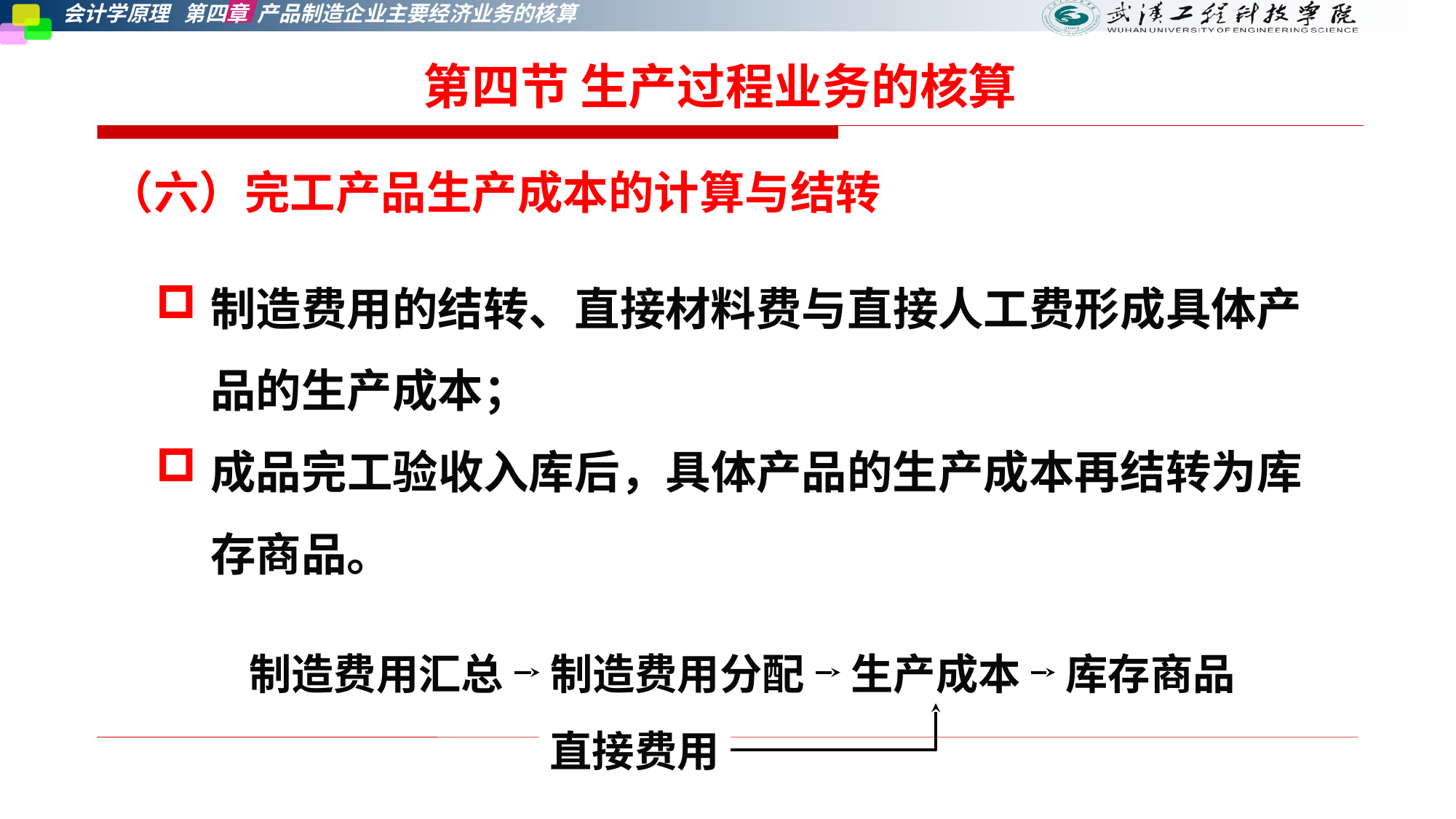

第四节 生产过程业务的核算
（六）完工产品生产成本的计算与结转
制造费用的结转、直接材料费与直接人工费形成具体产品的生产成本；
成品完工验收入库后，具体产品的生产成本再结转为库存商品。
制造费用汇总
制造费用分配
生产成本
库存商品
直接费用